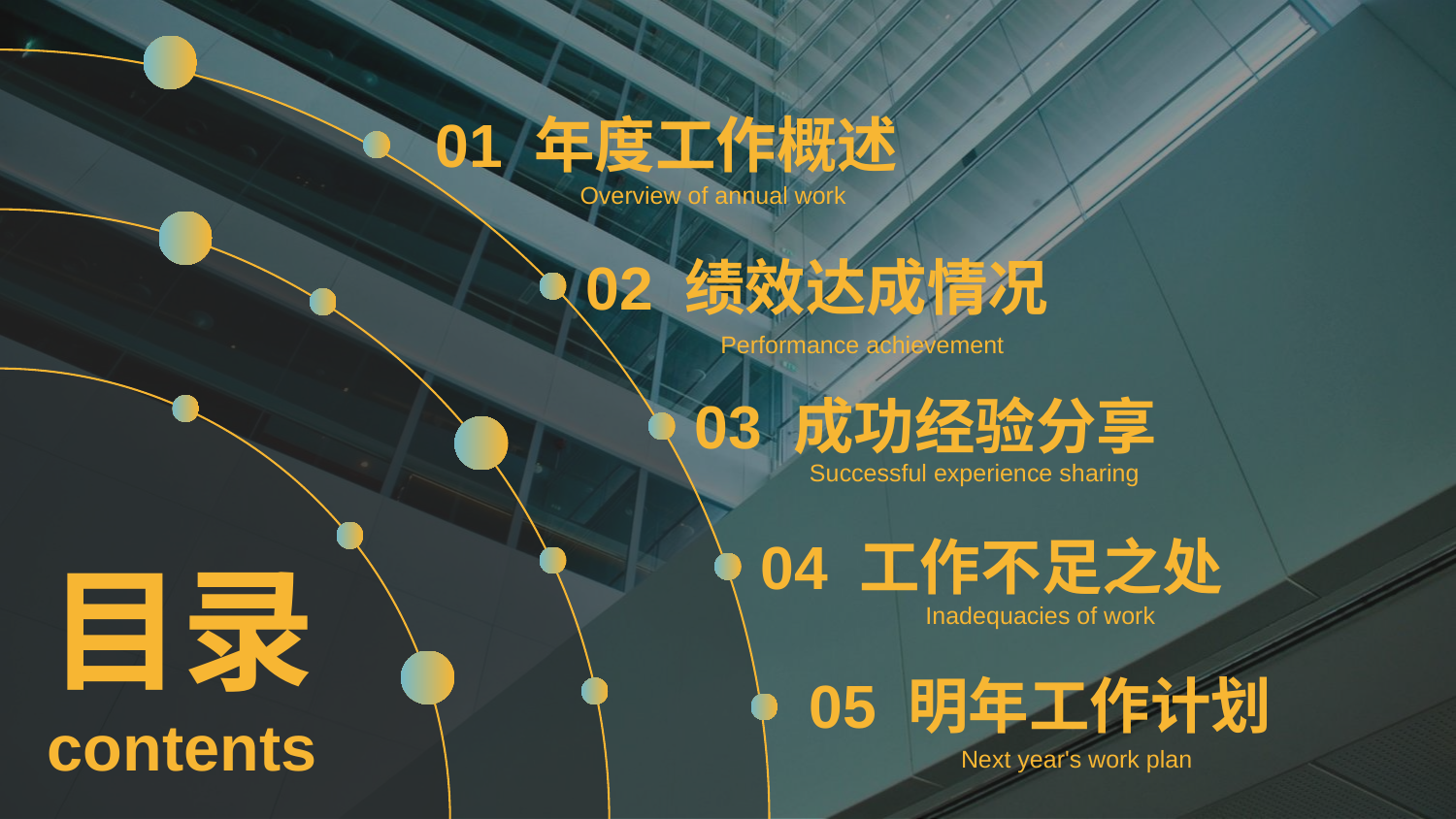

01 年度工作概述
Overview of annual work

02 绩效达成情况
Performance achievement

03 成功经验分享
Successful experience sharing
04 工作不足之处
目录
contents
Inadequacies of work
05 明年工作计划
Next year's work plan